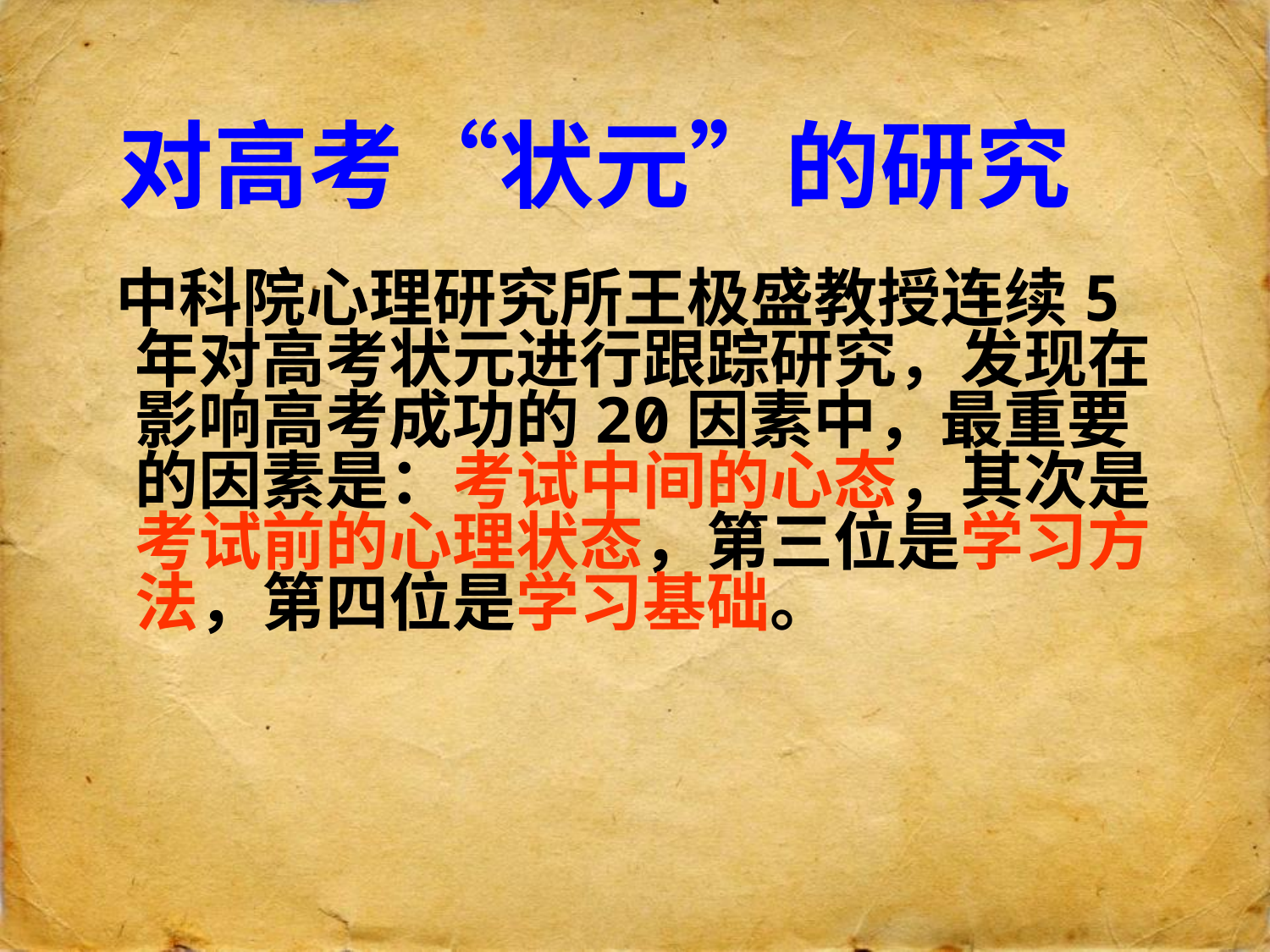

# 对高考“状元”的研究
    中科院心理研究所王极盛教授连续5年对高考状元进行跟踪研究，发现在影响高考成功的20因素中，最重要的因素是：考试中间的心态，其次是考试前的心理状态，第三位是学习方法，第四位是学习基础。